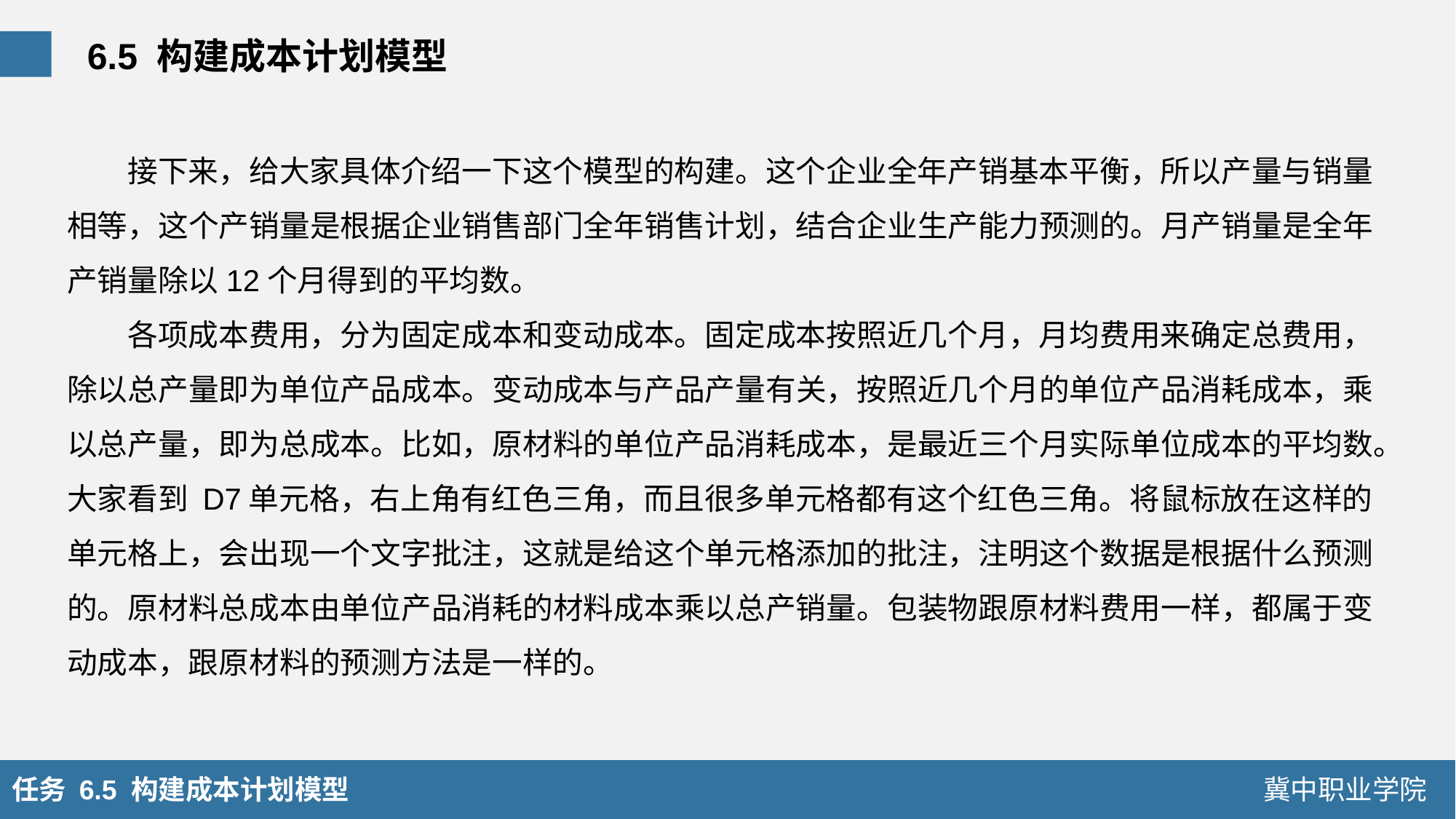

6.5 构建成本计划模型
接下来，给大家具体介绍一下这个模型的构建。这个企业全年产销基本平衡，所以产量与销量相等，这个产销量是根据企业销售部门全年销售计划，结合企业生产能力预测的。月产销量是全年产销量除以12个月得到的平均数。
各项成本费用，分为固定成本和变动成本。固定成本按照近几个月，月均费用来确定总费用，除以总产量即为单位产品成本。变动成本与产品产量有关，按照近几个月的单位产品消耗成本，乘以总产量，即为总成本。比如，原材料的单位产品消耗成本，是最近三个月实际单位成本的平均数。大家看到 D7单元格，右上角有红色三角，而且很多单元格都有这个红色三角。将鼠标放在这样的单元格上，会出现一个文字批注，这就是给这个单元格添加的批注，注明这个数据是根据什么预测的。原材料总成本由单位产品消耗的材料成本乘以总产销量。包装物跟原材料费用一样，都属于变动成本，跟原材料的预测方法是一样的。

任务 6.5 构建成本计划模型
冀中职业学院